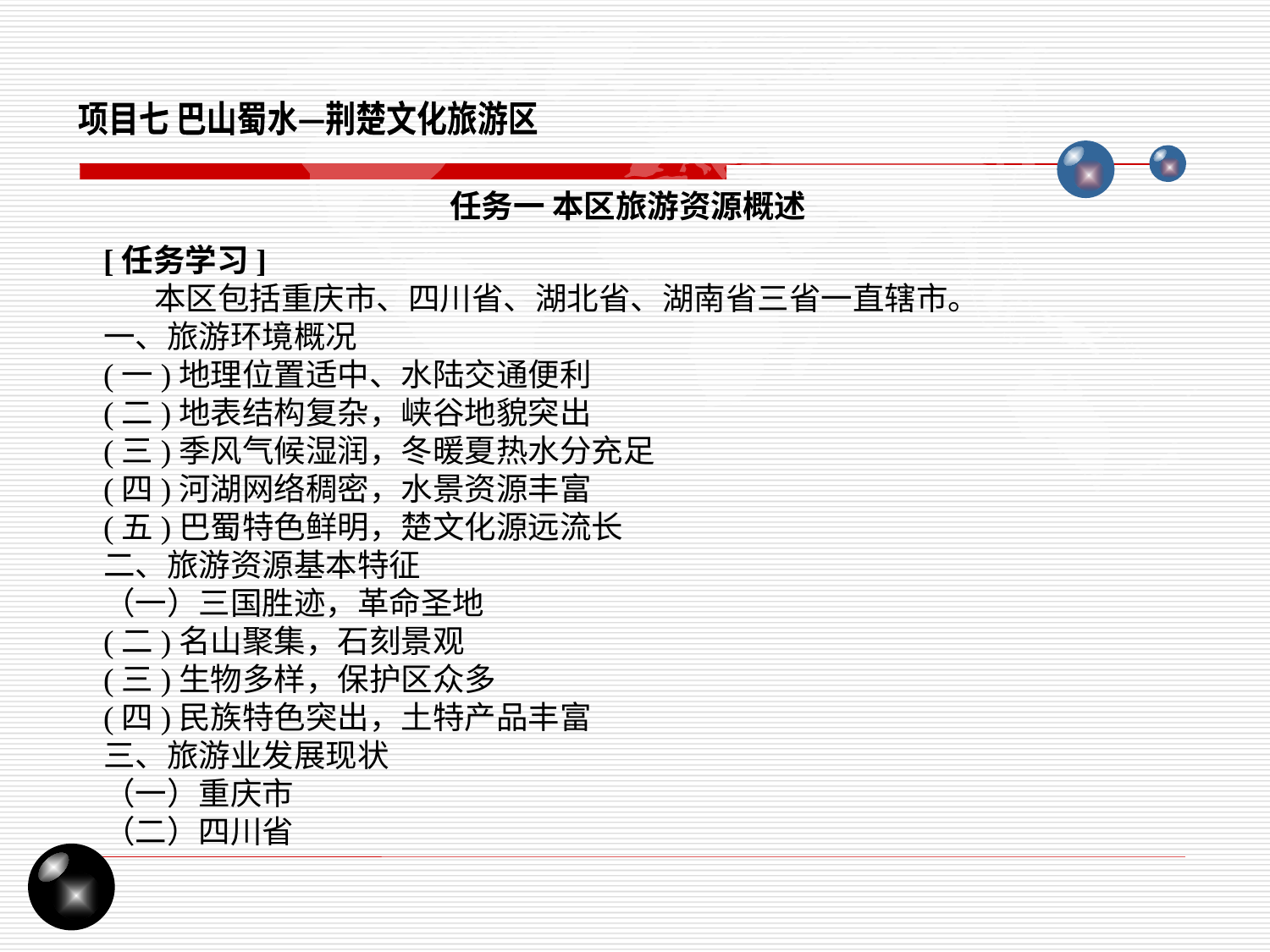

项目七 巴山蜀水—荆楚文化旅游区
任务一 本区旅游资源概述

[任务学习]
      本区包括重庆市、四川省、湖北省、湖南省三省一直辖市。
一、旅游环境概况
(一)地理位置适中、水陆交通便利
(二)地表结构复杂，峡谷地貌突出
(三)季风气候湿润，冬暖夏热水分充足
(四)河湖网络稠密，水景资源丰富
(五)巴蜀特色鲜明，楚文化源远流长
二、旅游资源基本特征
（一）三国胜迹，革命圣地
(二)名山聚集，石刻景观
(三)生物多样，保护区众多
(四)民族特色突出，土特产品丰富
三、旅游业发展现状
（一）重庆市
（二）四川省